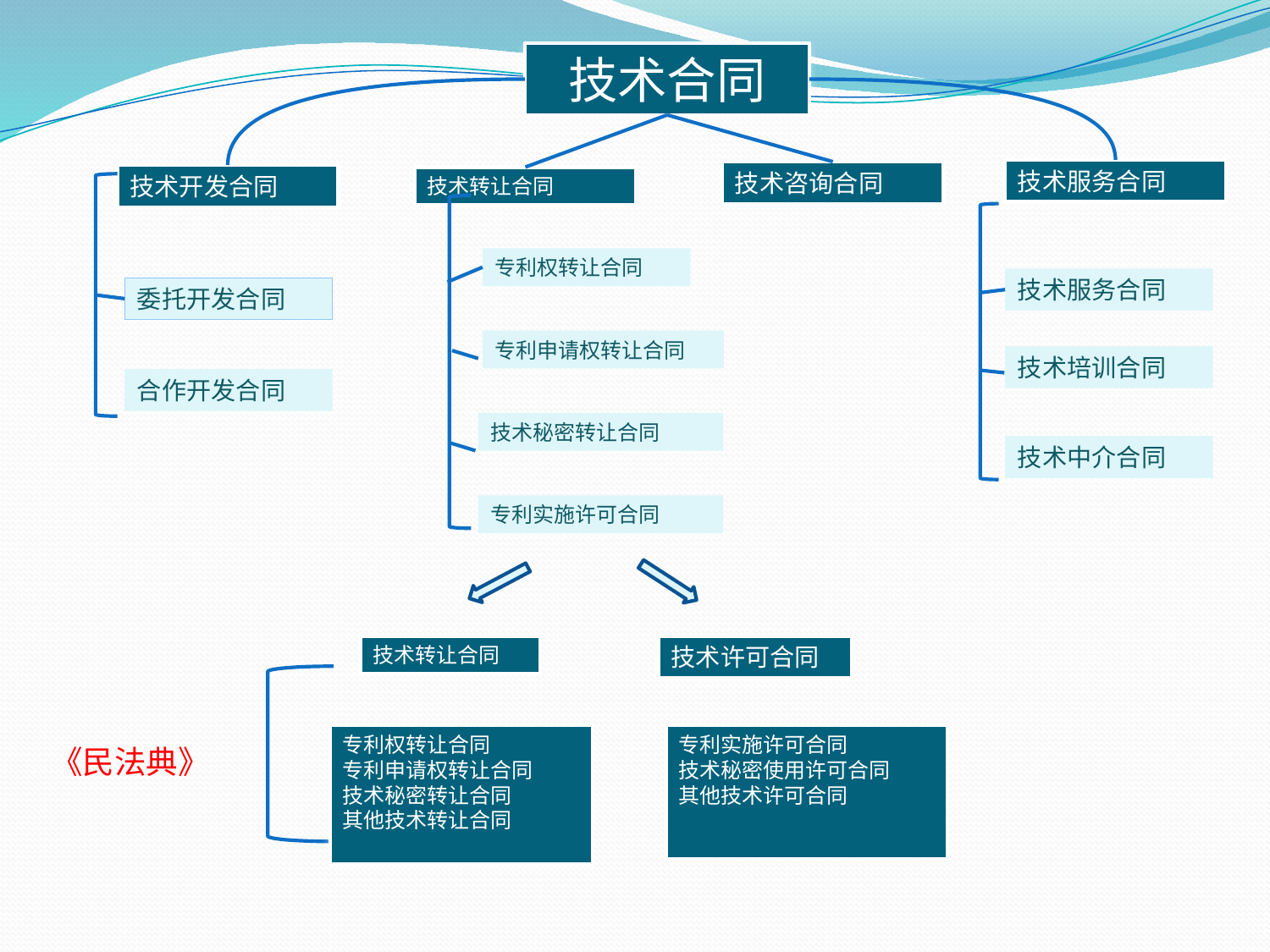

技术合同

技术服务合同
技术咨询合同
技术开发合同
技术转让合同

专利权转让合同
技术服务合同
委托开发合同
专利申请权转让合同
技术培训合同
合作开发合同
技术秘密转让合同
技术中介合同
专利实施许可合同

技术转让合同
技术许可合同

专利权转让合同
专利申请权转让合同
技术秘密转让合同
其他技术转让合同
专利实施许可合同
技术秘密使用许可合同
其他技术许可合同
《民法典》